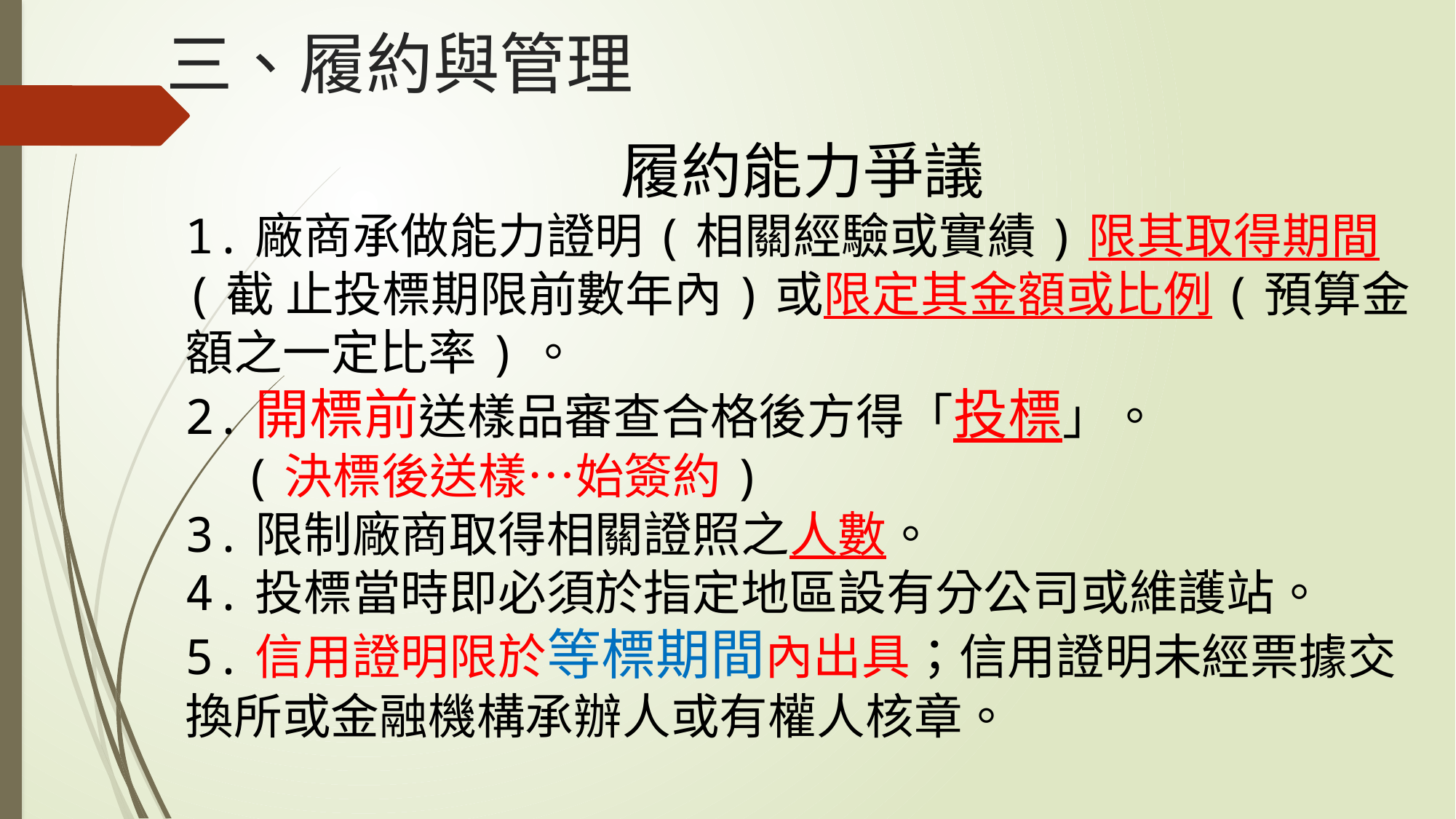

# 三、履約與管理
履約能力爭議
1.廠商承做能力證明(相關經驗或實績)限其取得期間(截 止投標期限前數年內)或限定其金額或比例(預算金額之一定比率)。
2.開標前送樣品審查合格後方得「投標」。
  (決標後送樣…始簽約)
3.限制廠商取得相關證照之人數。
4.投標當時即必須於指定地區設有分公司或維護站。
5.信用證明限於等標期間內出具；信用證明未經票據交換所或金融機構承辦人或有權人核章。